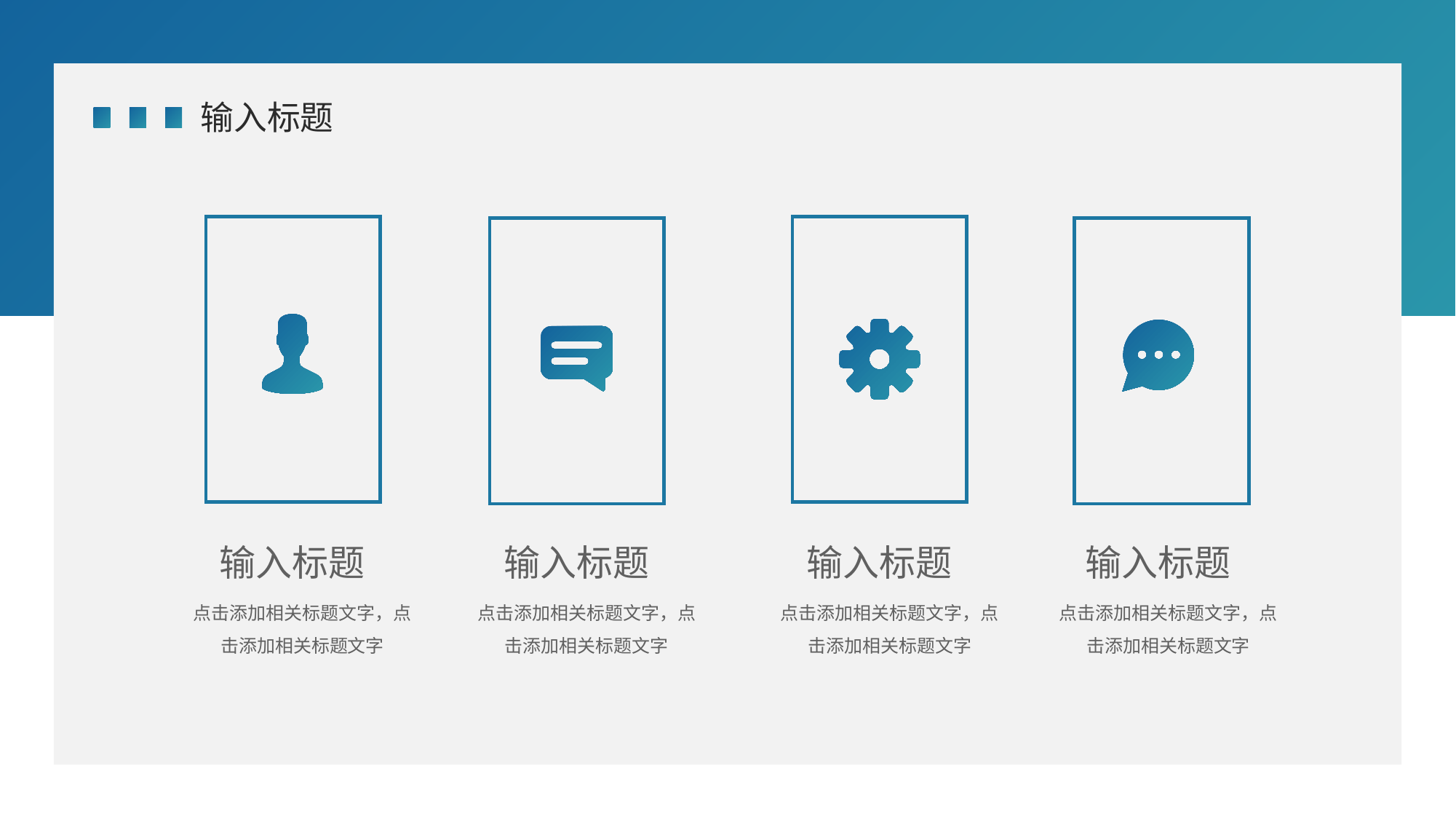

输入标题

输入标题
输入标题
输入标题
输入标题
点击添加相关标题文字，点击添加相关标题文字
点击添加相关标题文字，点击添加相关标题文字
点击添加相关标题文字，点击添加相关标题文字
点击添加相关标题文字，点击添加相关标题文字